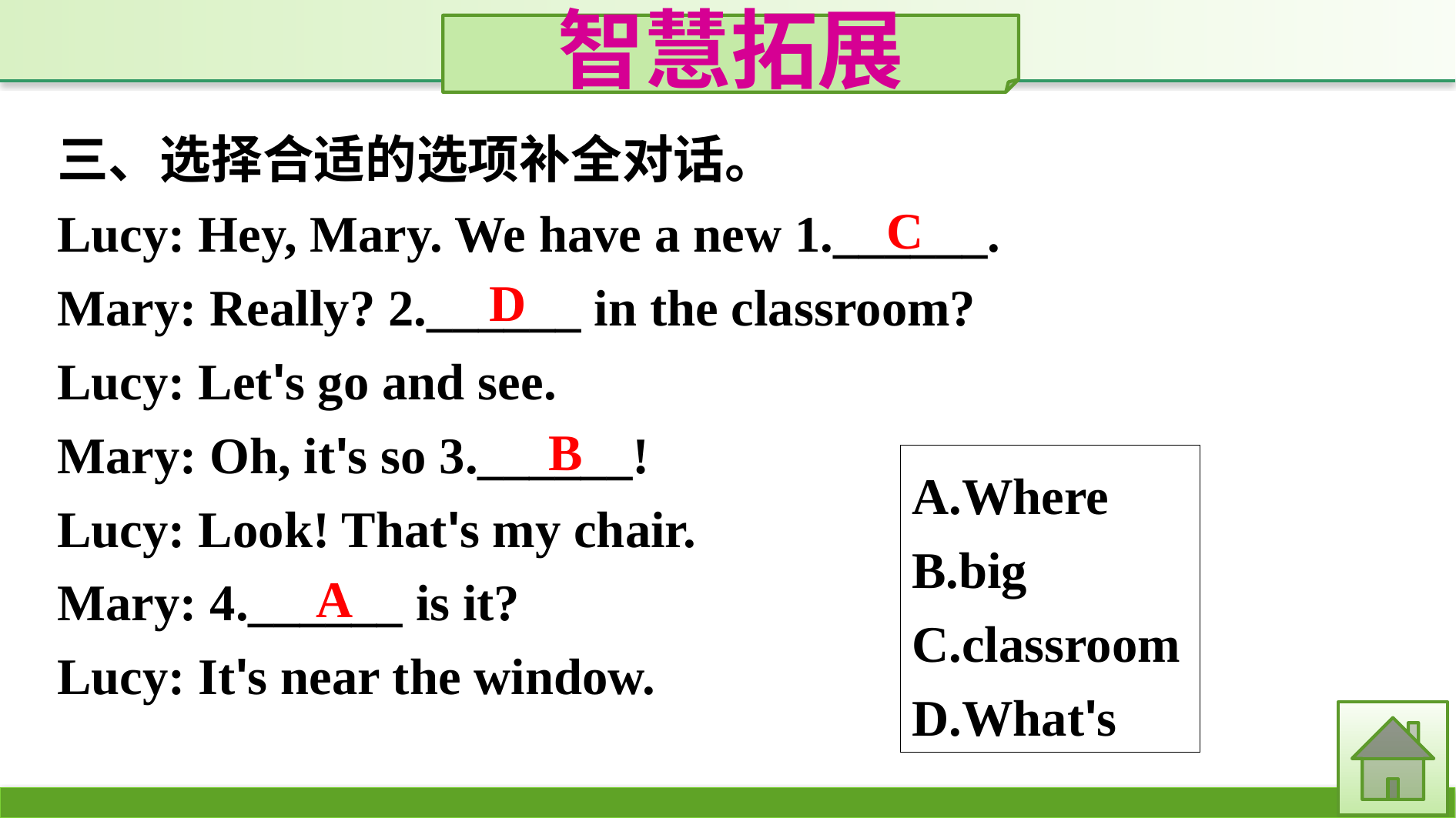

智慧拓展
三、选择合适的选项补全对话。
Lucy: Hey, Mary. We have a new 1.______.
Mary: Really? 2.______ in the classroom?
Lucy: Let's go and see.
Mary: Oh, it's so 3.______!
Lucy: Look! That's my chair.
Mary: 4.______ is it?
Lucy: It's near the window.
A.Where
B.big
C.classroom
D.What's
C
D
B
A